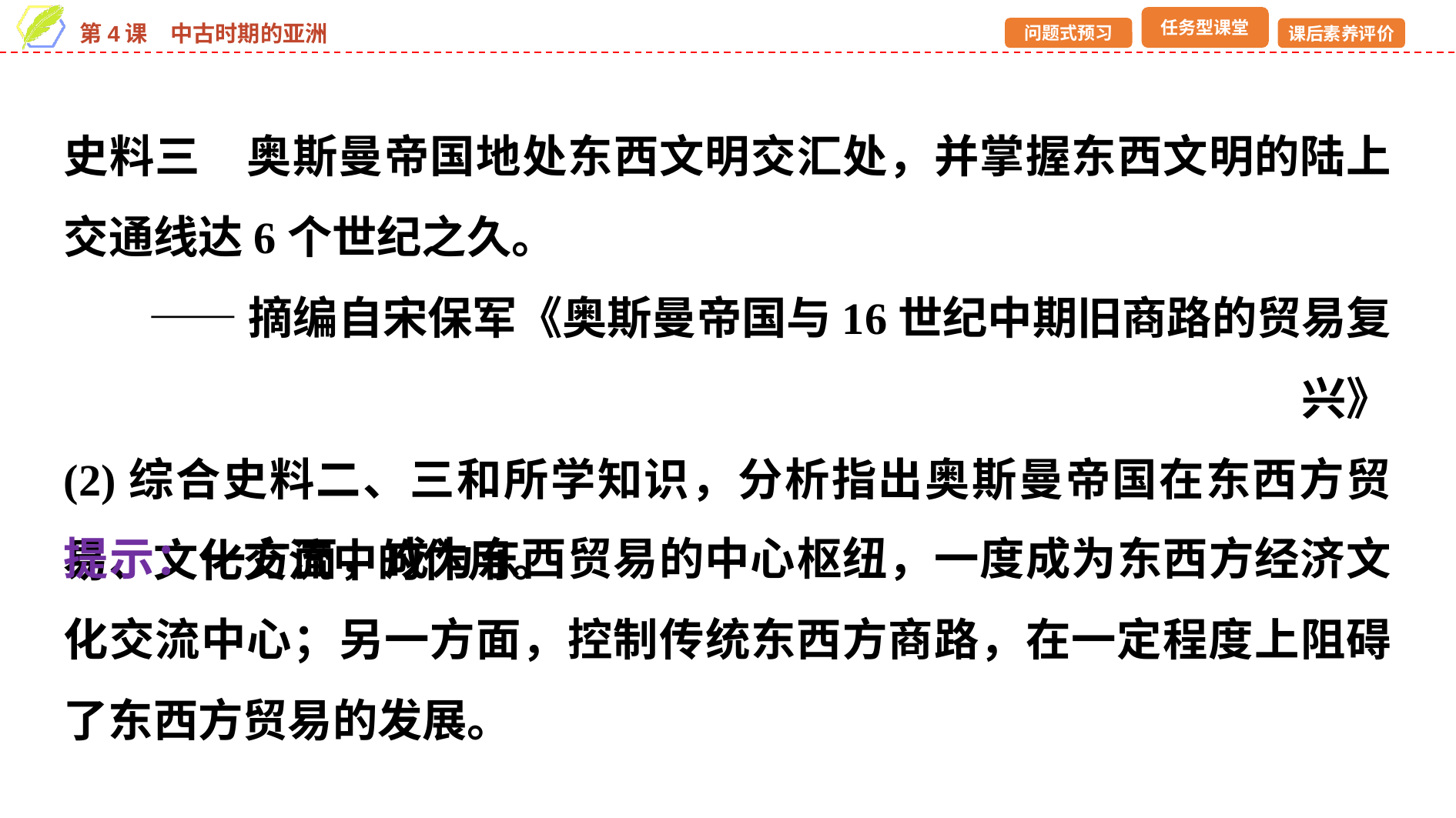

史料三　奥斯曼帝国地处东西文明交汇处，并掌握东西文明的陆上交通线达6个世纪之久。
——摘编自宋保军《奥斯曼帝国与16世纪中期旧商路的贸易复兴》
(2)综合史料二、三和所学知识，分析指出奥斯曼帝国在东西方贸易、文化交流中的作用。
提示：一方面，成为东西贸易的中心枢纽，一度成为东西方经济文化交流中心；另一方面，控制传统东西方商路，在一定程度上阻碍了东西方贸易的发展。